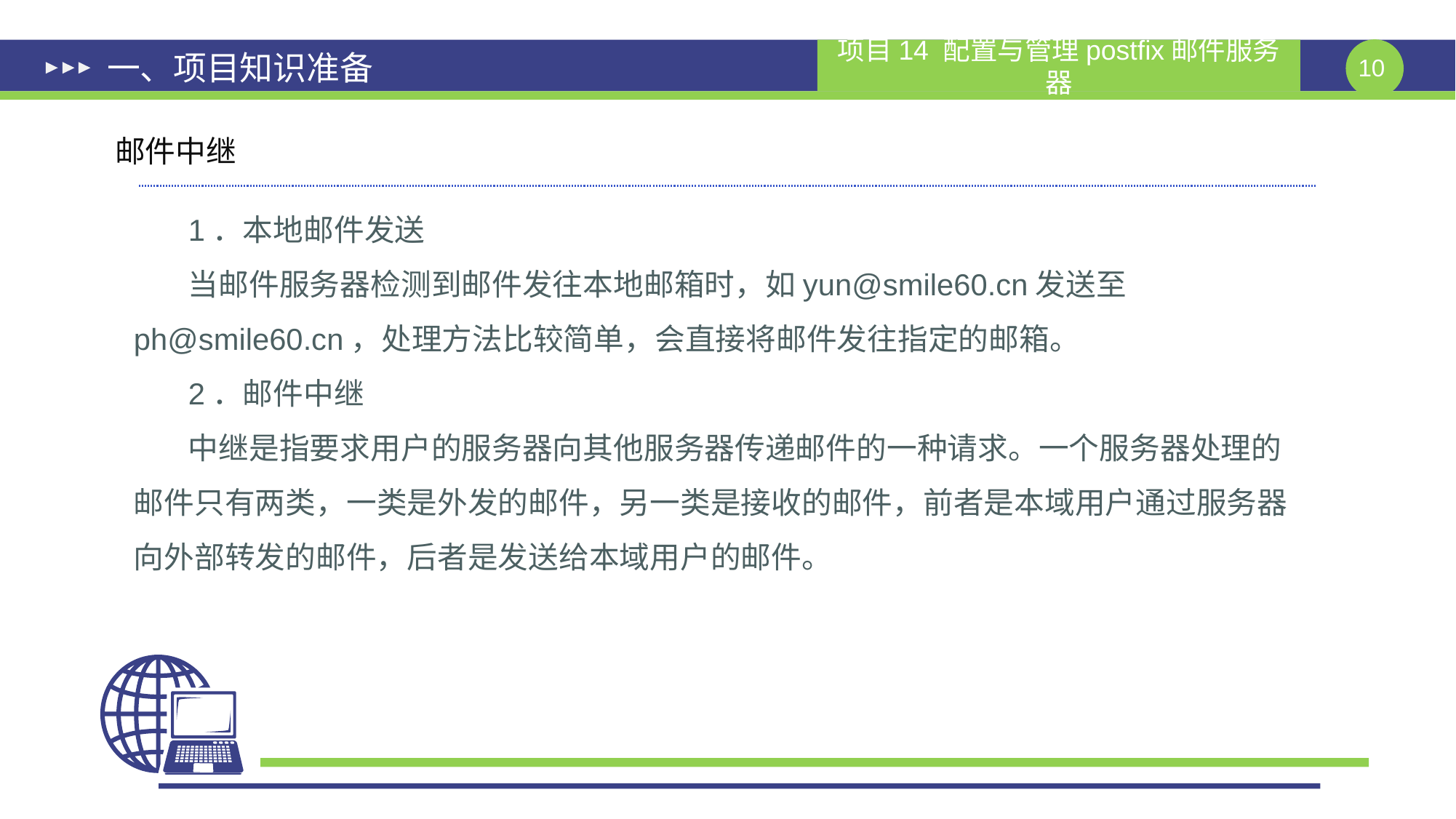

# 一、项目知识准备
邮件中继

1．本地邮件发送
当邮件服务器检测到邮件发往本地邮箱时，如yun@smile60.cn发送至ph@smile60.cn，处理方法比较简单，会直接将邮件发往指定的邮箱。
2．邮件中继
中继是指要求用户的服务器向其他服务器传递邮件的一种请求。一个服务器处理的邮件只有两类，一类是外发的邮件，另一类是接收的邮件，前者是本域用户通过服务器向外部转发的邮件，后者是发送给本域用户的邮件。